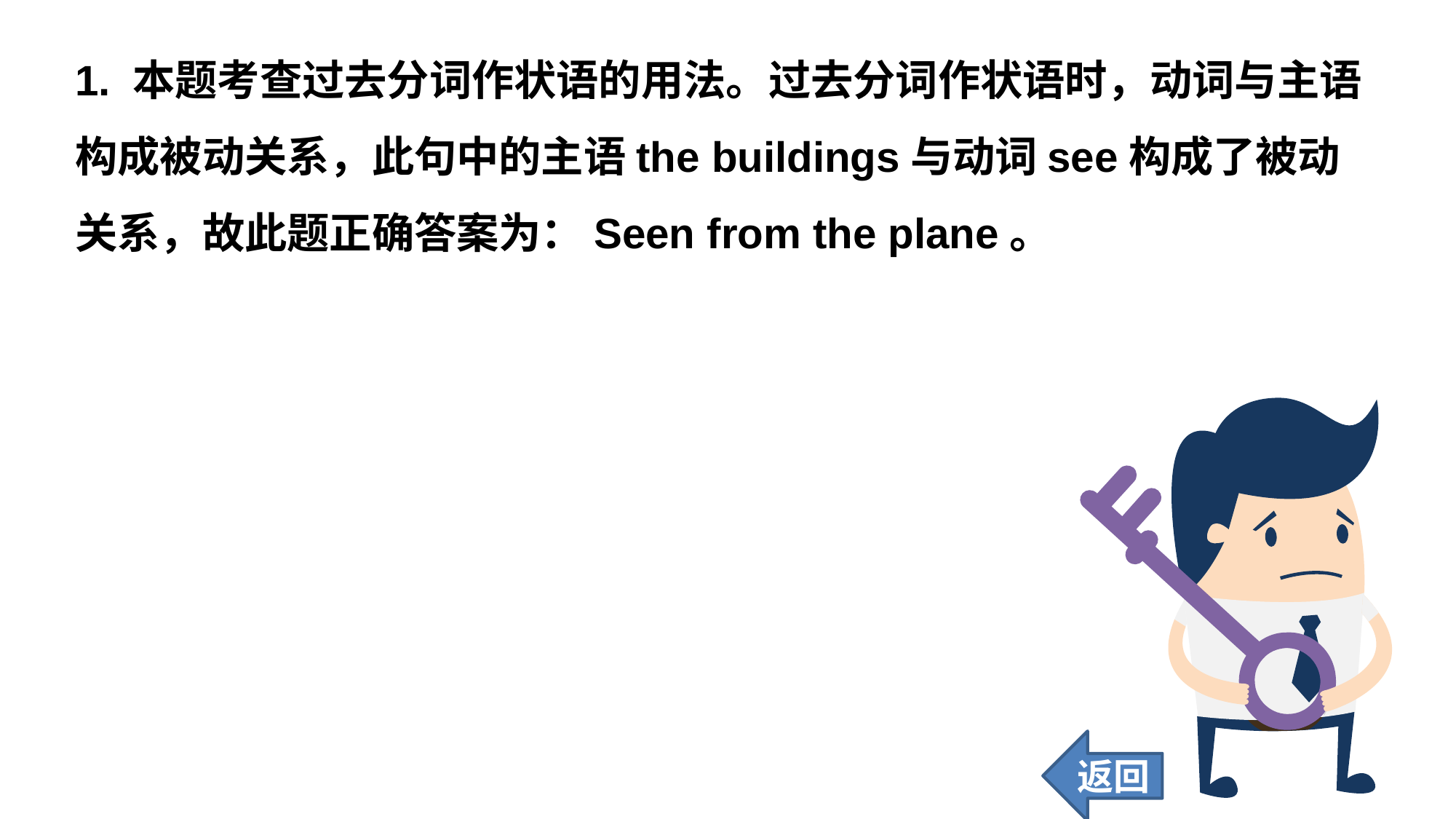

1. 本题考查过去分词作状语的用法。过去分词作状语时，动词与主语构成被动关系，此句中的主语the buildings与动词see构成了被动关系，故此题正确答案为：Seen from the plane。

返回
61